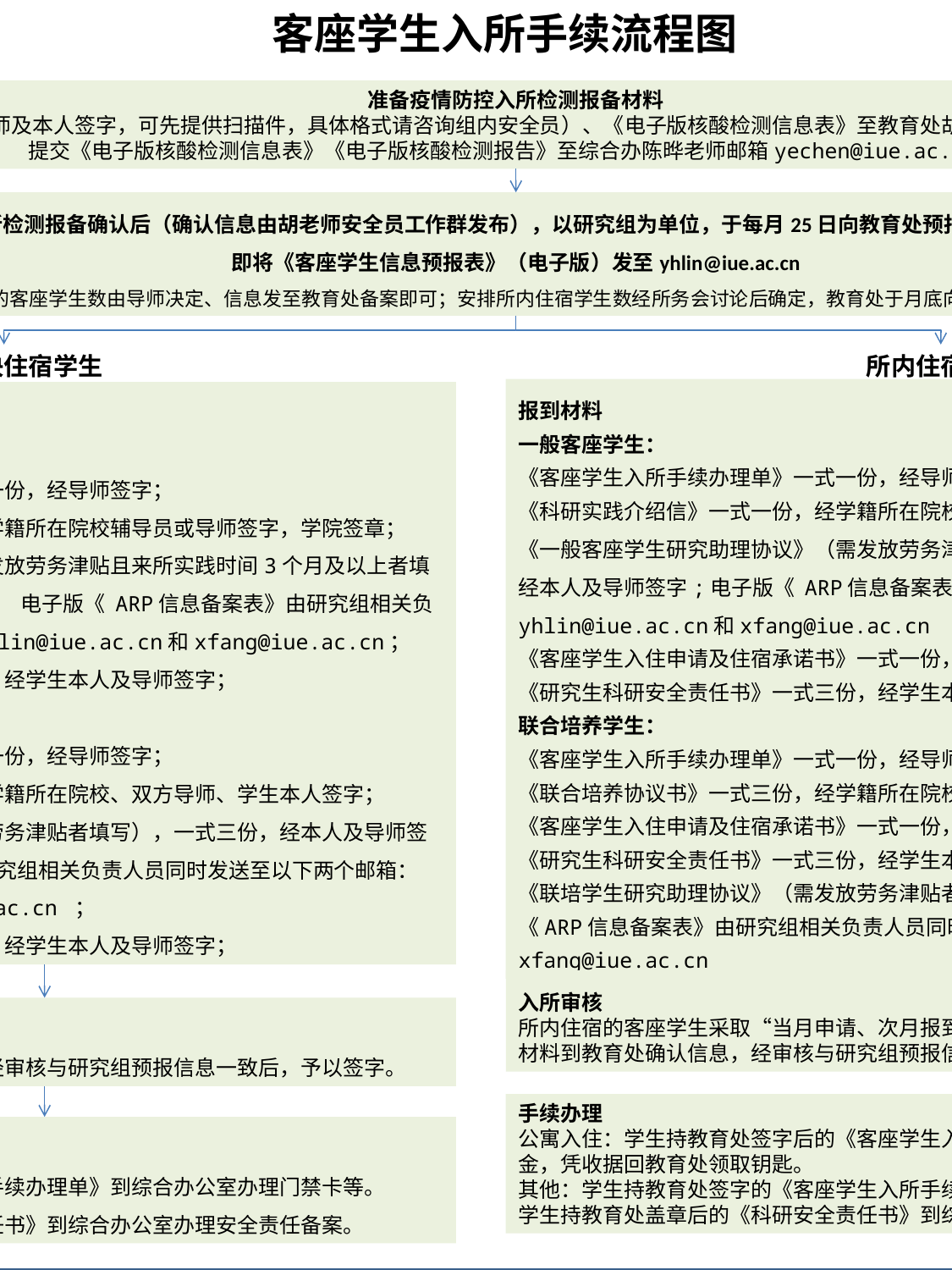

客座学生入所手续流程图
准备疫情防控入所检测报备材料
《返所申请书》（应有导师及本人签字，可先提供扫描件，具体格式请咨询组内安全员）、《电子版核酸检测信息表》至教育处胡冬雪老师邮箱dxhu@iue.ac.cn
提交《电子版核酸检测信息表》《电子版核酸检测报告》至综合办陈晔老师邮箱yechen@iue.ac.cn。
获得疫情防控入所检测报备确认后（确认信息由胡老师安全员工作群发布），以研究组为单位，于每月25日向教育处预报次月新到客座学生信息。
即将《客座学生信息预报表》（电子版）发至yhlin@iue.ac.cn
自行解决住宿的客座学生数由导师决定、信息发至教育处备案即可；安排所内住宿学生数经所务会讨论后确定，教育处于月底向各组反馈批准入住名单
自行解决住宿学生
所内住宿学生
报到材料
一般客座学生：
《客座学生入所手续办理单》一式一份，经导师签字；
《科研实践介绍信》一式一份，经学籍所在院校辅导员或导师签字，学院签章；
《一般客座学生研究助理协议》（需发放劳务津贴且来所实践时间3个月及以上者填写）,一式三份，经本人及导师签字;电子版《 ARP信息备案表》由研究组相关负责人员同时发送至以下两个邮箱： yhlin@iue.ac.cn和xfang@iue.ac.cn
《客座学生入住申请及住宿承诺书》一式一份，经学生本人及导师签字；
《研究生科研安全责任书》一式三份，经学生本人及导师签字；
联合培养学生：
《客座学生入所手续办理单》一式一份，经导师签字；
《联合培养协议书》一式三份，经学籍所在院校、双方导师、学生本人签字；
《客座学生入住申请及住宿承诺书》一式一份，经学生本人及导师签字；
《研究生科研安全责任书》一式三份，经学生本人及导师签字；
《联培学生研究助理协议》（需发放劳务津贴者填写），一式三份，经本人及导师签字。电子版《ARP信息备案表》由研究组相关负责人员同时发送至以下两个邮箱： yhlin@iue.ac.cn和xfang@iue.ac.cn
报到材料
一般客座学生：
《客座学生入所手续办理单》，一式一份，经导师签字；
《科研实践介绍信》，一式一份，经学籍所在院校辅导员或导师签字，学院签章；
《一般客座学生研究助理协议》（需发放劳务津贴且来所实践时间3个月及以上者填写）,一式三份，经本人及导师签字; 电子版《 ARP信息备案表》由研究组相关负责人员同时发送至以下两个邮箱： yhlin@iue.ac.cn和xfang@iue.ac.cn；
《研究生科研安全责任书》一式三份，经学生本人及导师签字；
联合培养学生：
《客座学生入所手续办理单》，一式一份，经导师签字；
《联合培养协议书》，一式三份，经学籍所在院校、双方导师、学生本人签字；
《联培学生研究助理协议》（需发放劳务津贴者填写），一式三份，经本人及导师签字;电子版《 ARP信息备案表》由研究组相关负责人员同时发送至以下两个邮箱：yhlin@iue.ac.cn和xfang@iue.ac.cn ；
《研究生科研安全责任书》一式三份，经学生本人及导师签字；
入所审核
所内住宿的客座学生采取“当月申请、次月报到、逾期失效”的管理方式。学生在规定时间内持上述材料到教育处确认信息，经审核与研究组预报信息一致后，予以签字。
入所审核
学生持上述材料到教育处确认信息，经审核与研究组预报信息一致后，予以签字。
手续办理
公寓入住：学生持教育处签字后的《客座学生入住申请及住宿承诺书》(上联)至财务处缴纳宿舍押金，凭收据回教育处领取钥匙。
其他：学生持教育处签字的《客座学生入所手续办理单》到综合办公室办理邮箱、门禁卡等。
学生持教育处盖章后的《科研安全责任书》到综合办公室办理安全责任备案。
手续办理
学生持教育处签字的《客座学生入所手续办理单》到综合办公室办理门禁卡等。
学生持教育处盖章后的《科研安全责任书》到综合办公室办理安全责任备案。